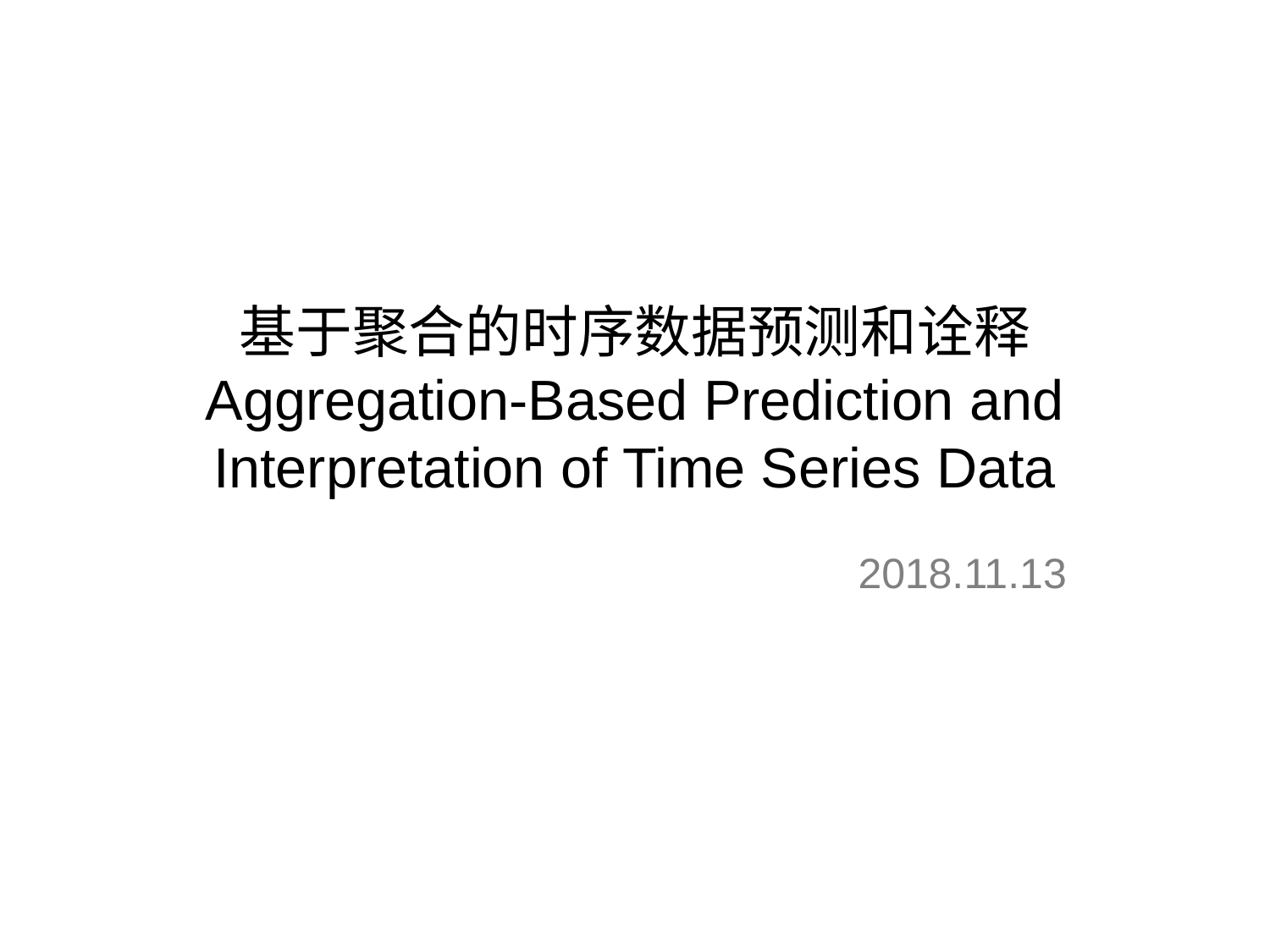

# 基于聚合的时序数据预测和诠释 Aggregation-Based Prediction and Interpretation of Time Series Data
2018.11.13